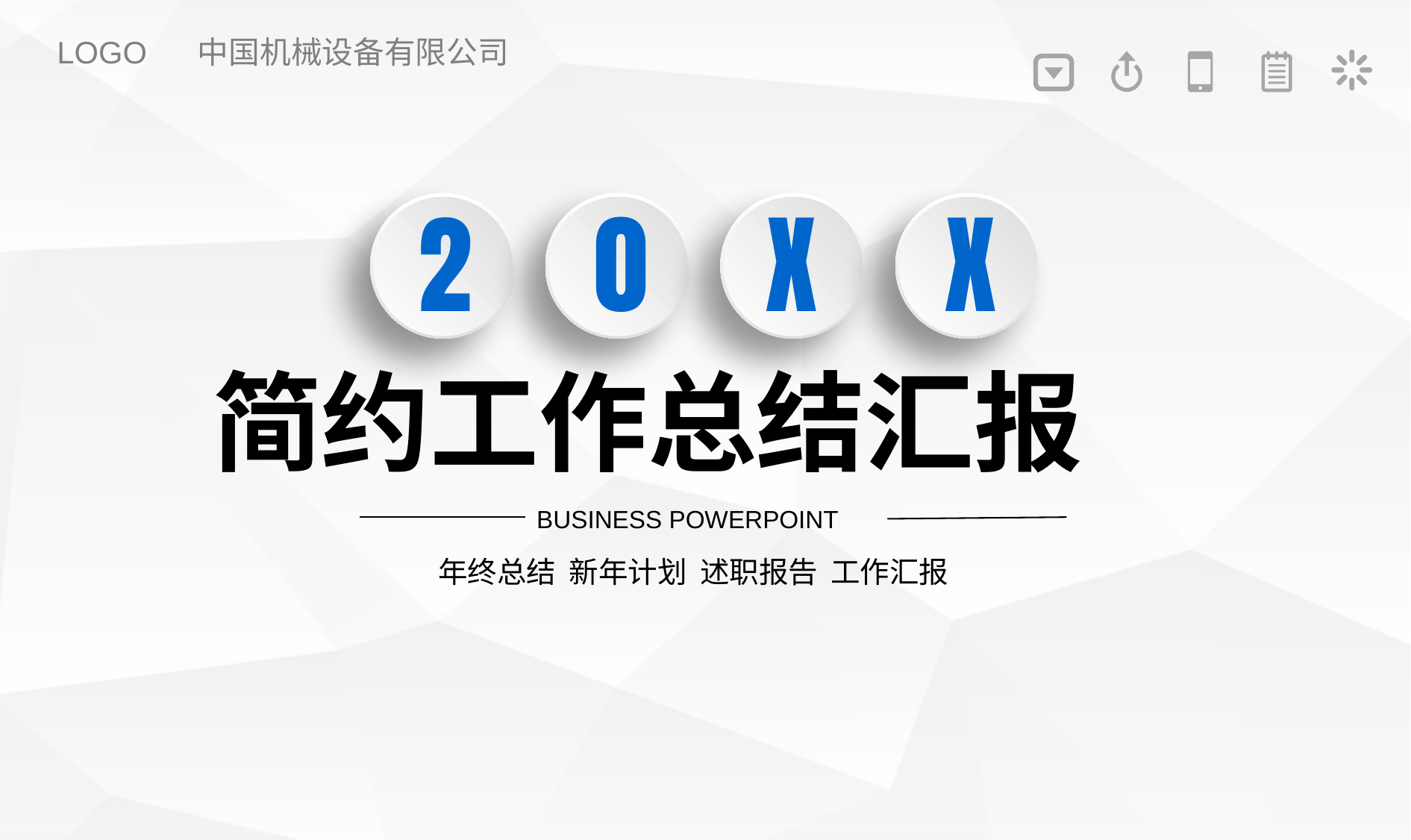

LOGO     中国机械设备有限公司

2
0
X
X
简约工作总结汇报
BUSINESS POWERPOINT
年终总结  新年计划  述职报告  工作汇报